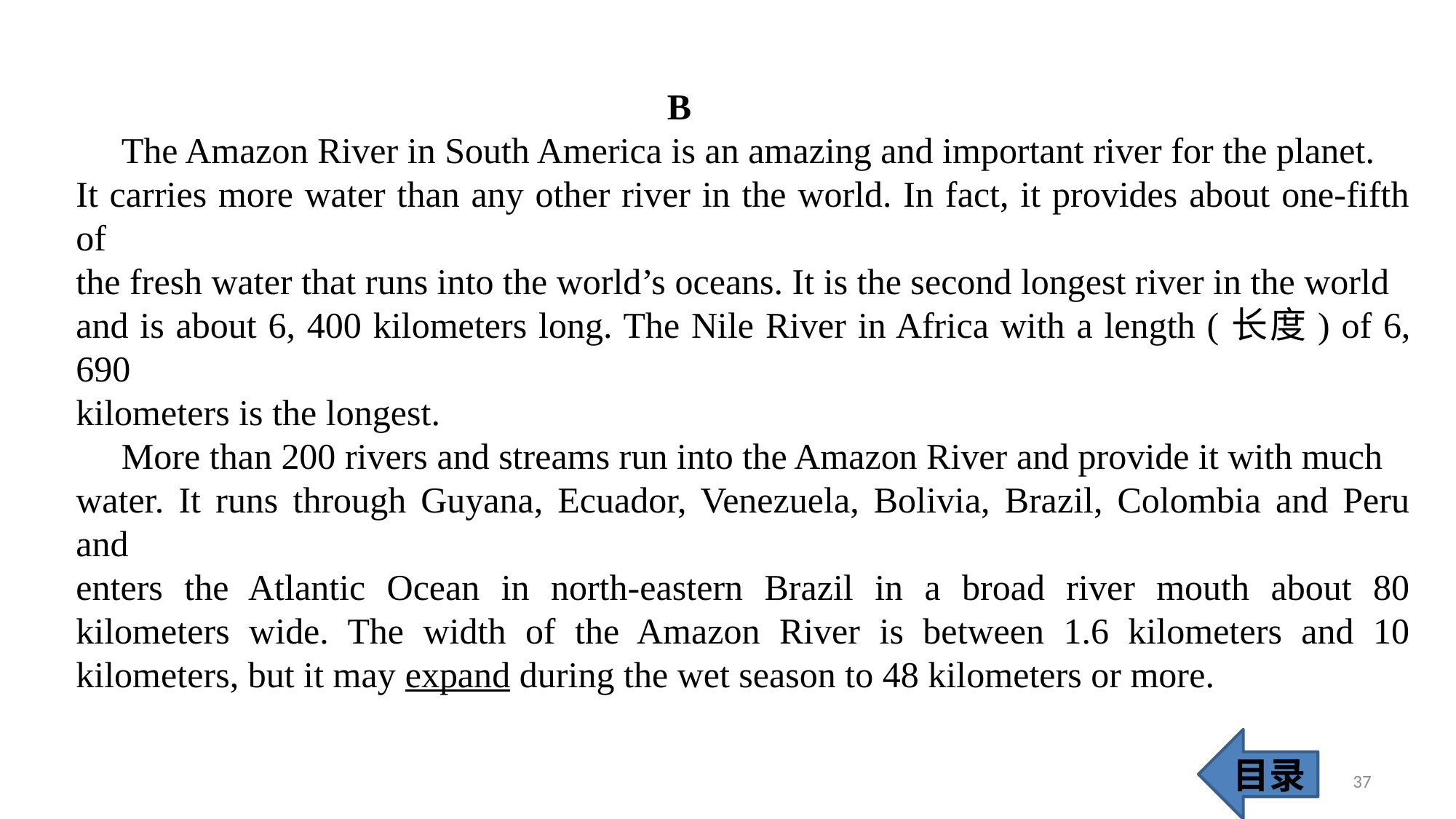

B
     The Amazon River in South America is an amazing and important river for the planet.
It carries more water than any other river in the world. In fact, it provides about one-fifth of
the fresh water that runs into the world’s oceans. It is the second longest river in the world
and is about 6, 400 kilometers long. The Nile River in Africa with a length (长度) of 6, 690
kilometers is the longest.
     More than 200 rivers and streams run into the Amazon River and provide it with much
water. It runs through Guyana, Ecuador, Venezuela, Bolivia, Brazil, Colombia and Peru and
enters the Atlantic Ocean in north-eastern Brazil in a broad river mouth about 80 kilometers wide. The width of the Amazon River is between 1.6 kilometers and 10 kilometers, but it may expand during the wet season to 48 kilometers or more.
目录
37